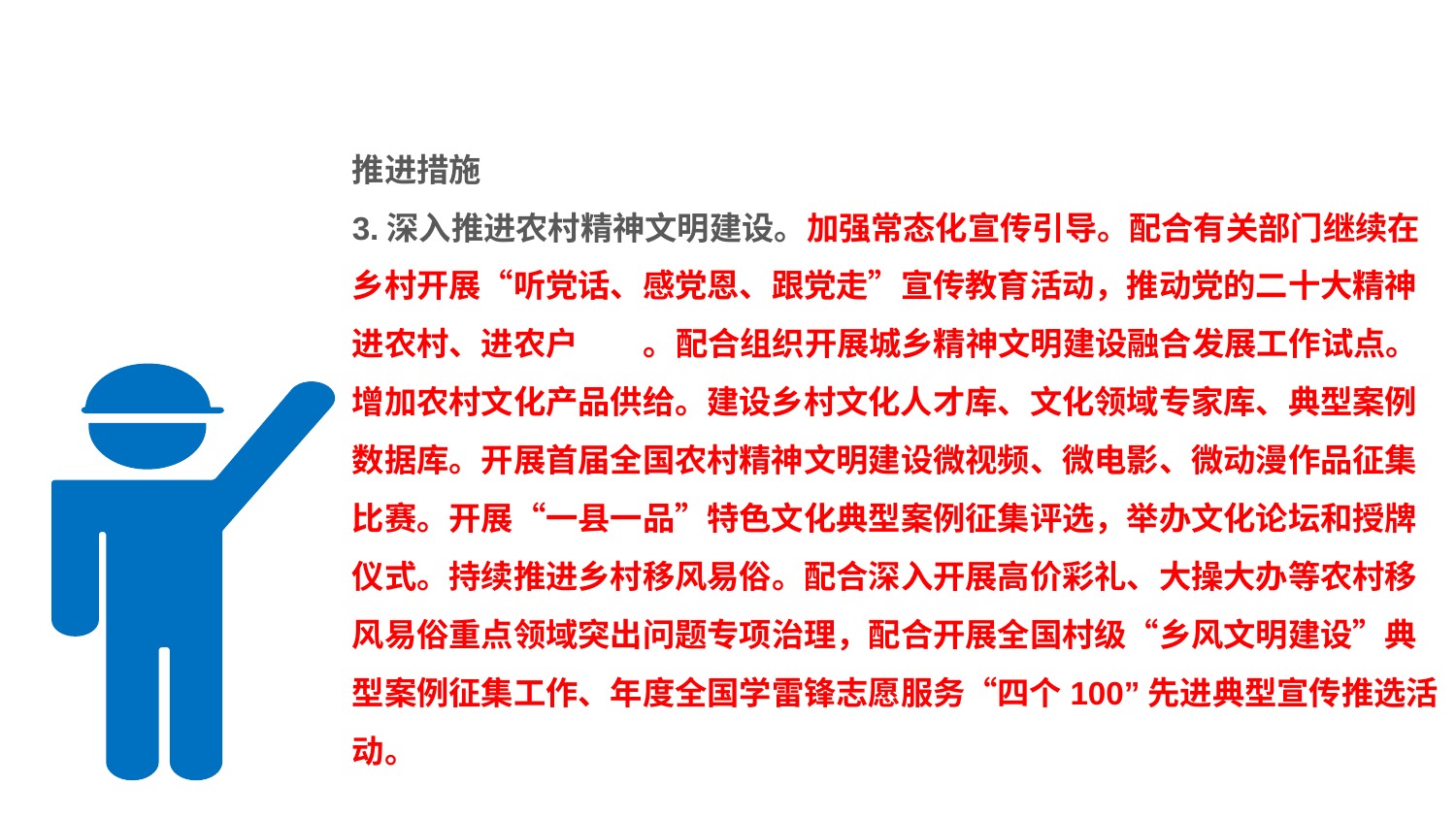

#
推进措施
3.深入推进农村精神文明建设。加强常态化宣传引导。配合有关部门继续在乡村开展“听党话、感党恩、跟党走”宣传教育活动，推动党的二十大精神进农村、进农户	。配合组织开展城乡精神文明建设融合发展工作试点。增加农村文化产品供给。建设乡村文化人才库、文化领域专家库、典型案例数据库。开展首届全国农村精神文明建设微视频、微电影、微动漫作品征集比赛。开展“一县一品”特色文化典型案例征集评选，举办文化论坛和授牌仪式。持续推进乡村移风易俗。配合深入开展高价彩礼、大操大办等农村移风易俗重点领域突出问题专项治理，配合开展全国村级“乡风文明建设”典型案例征集工作、年度全国学雷锋志愿服务“四个100”先进典型宣传推选活动。